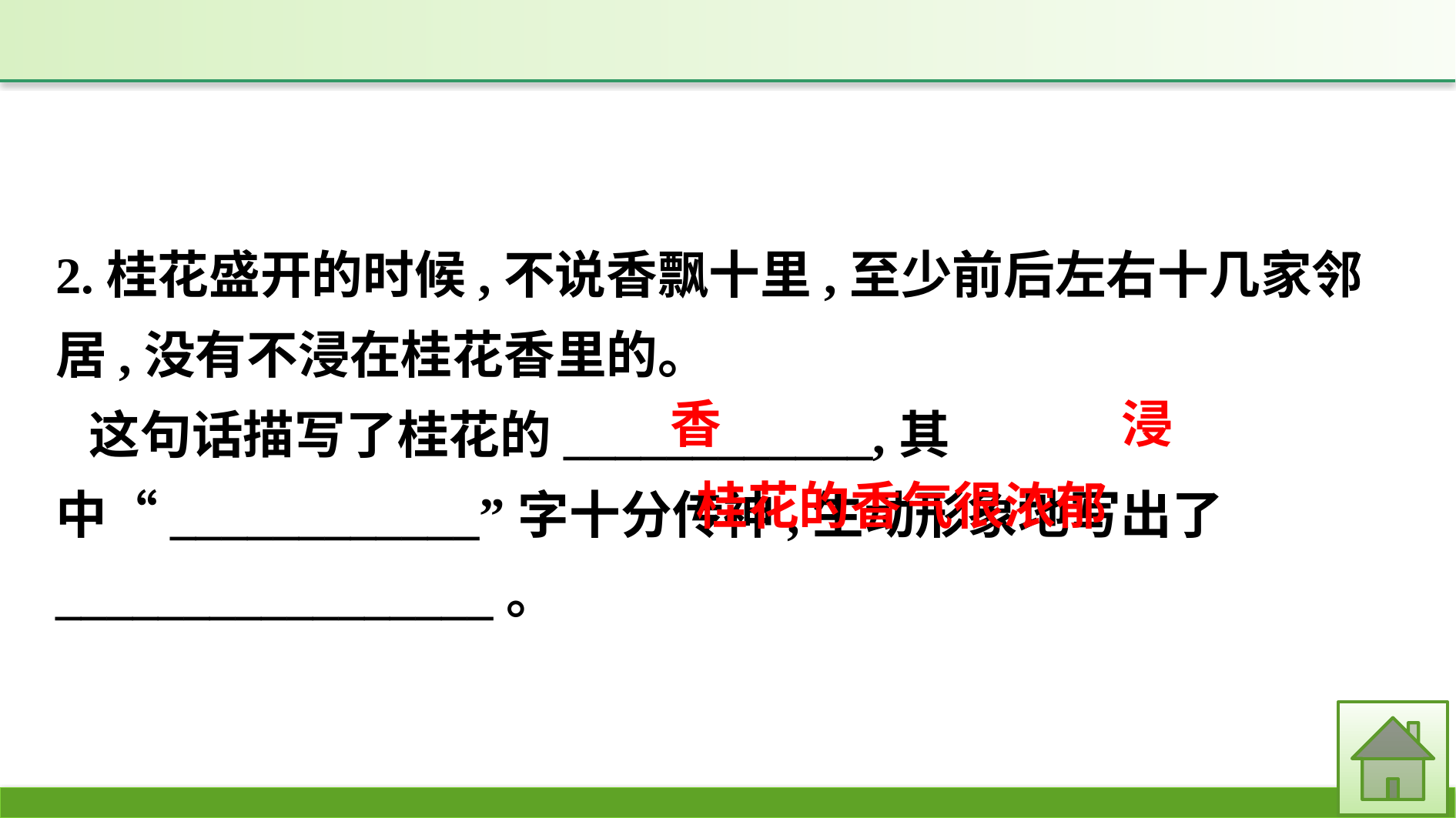

2.桂花盛开的时候,不说香飘十里,至少前后左右十几家邻居,没有不浸在桂花香里的。
这句话描写了桂花的____________,其中“____________”字十分传神,生动形象地写出了_________________。
浸
香
桂花的香气很浓郁